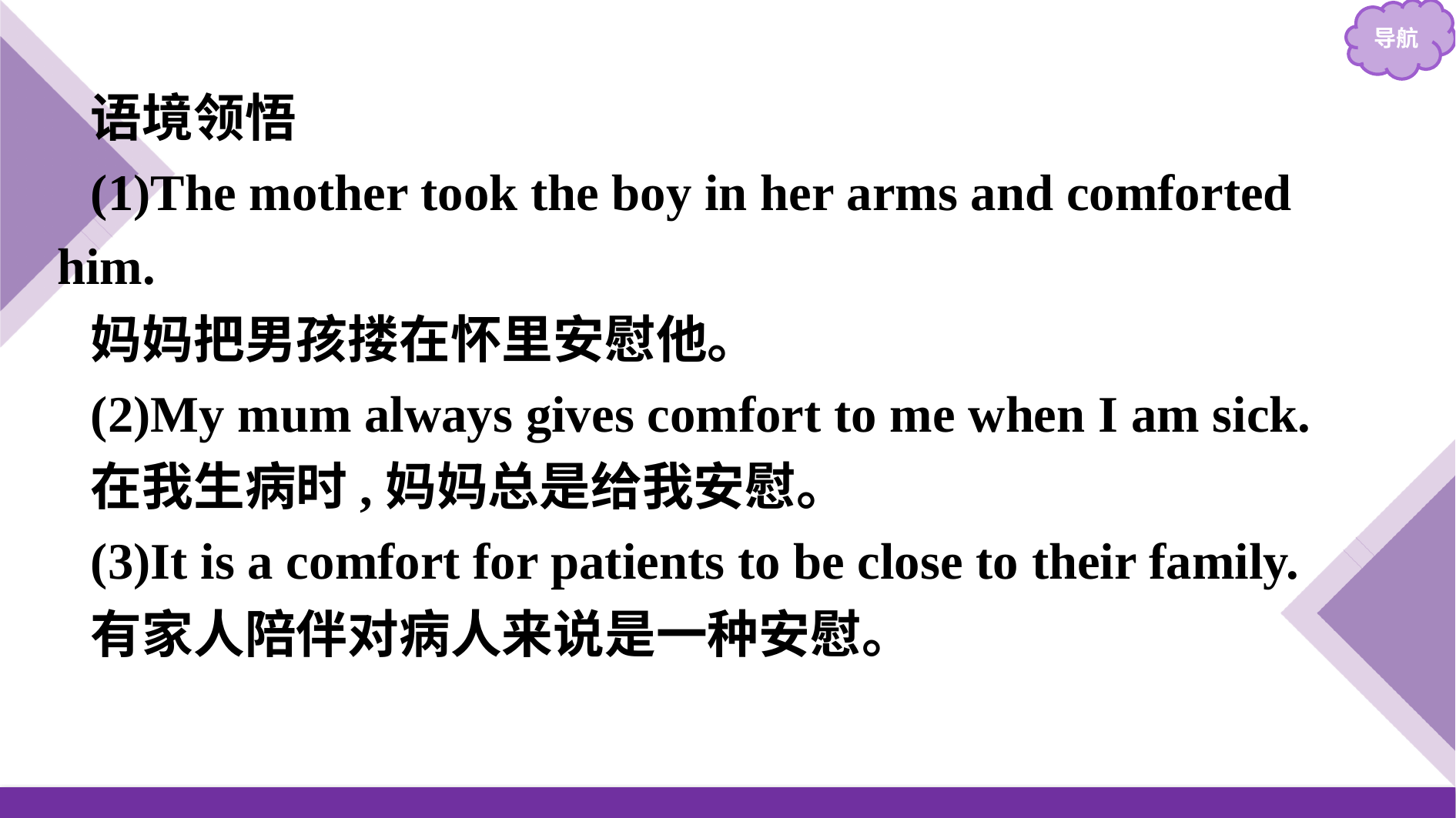

语境领悟
(1)The mother took the boy in her arms and comforted him.
妈妈把男孩搂在怀里安慰他。
(2)My mum always gives comfort to me when I am sick.
在我生病时,妈妈总是给我安慰。
(3)It is a comfort for patients to be close to their family.
有家人陪伴对病人来说是一种安慰。